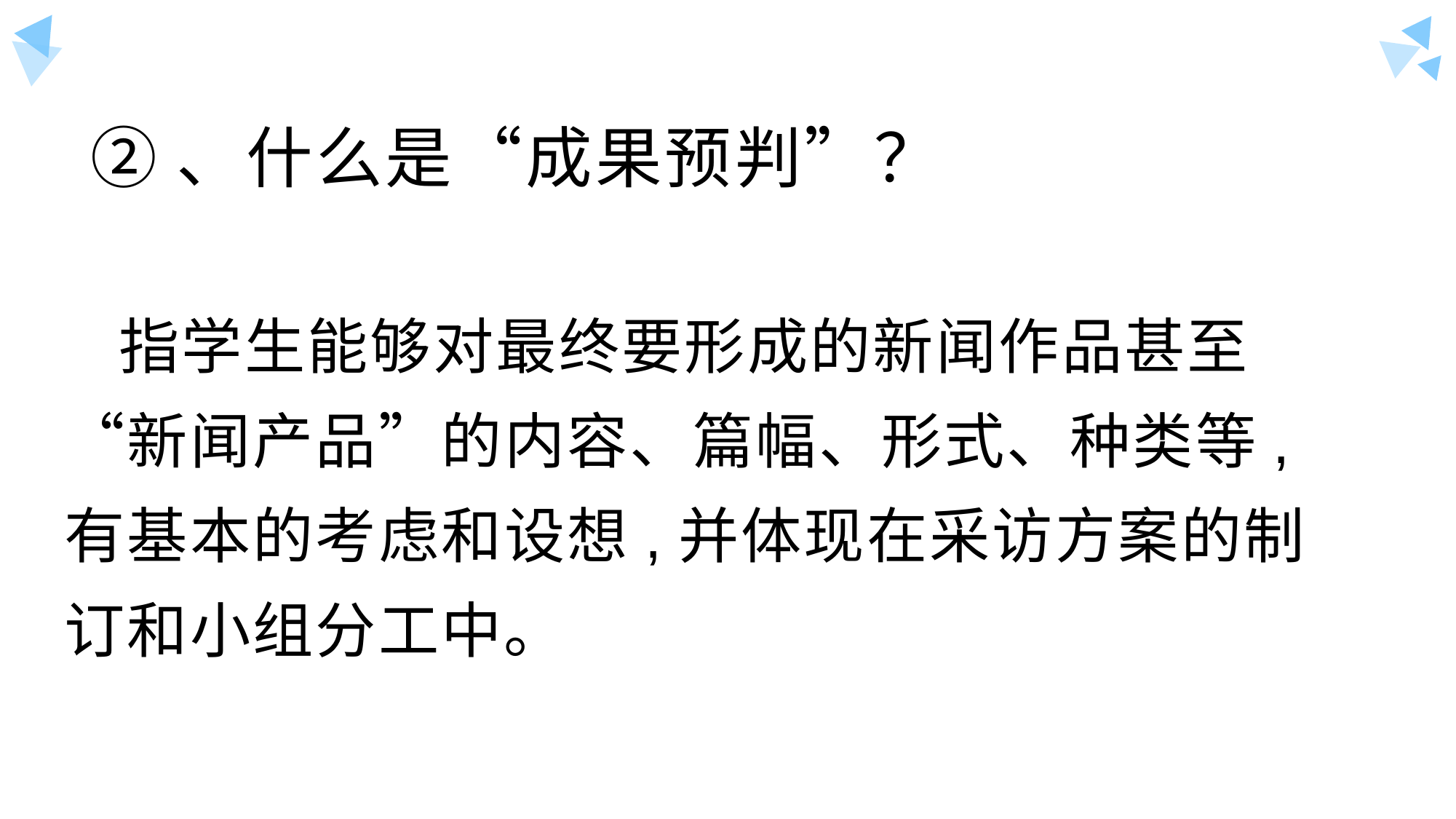

# ②、什么是“成果预判”？
指学生能够对最终要形成的新闻作品甚至“新闻产品”的内容、篇幅、形式、种类等,有基本的考虑和设想,并体现在采访方案的制订和小组分工中。